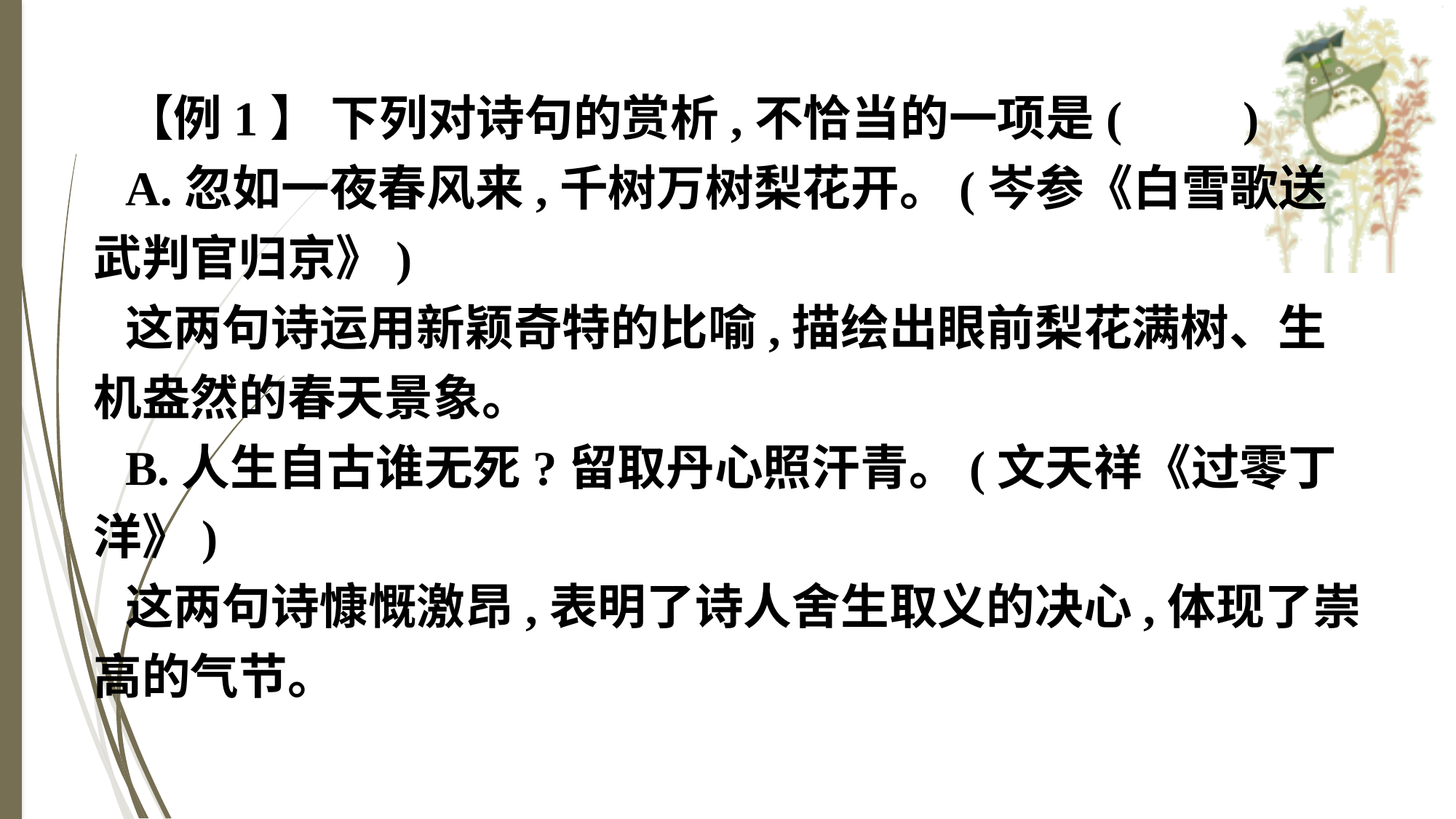

【例1】 下列对诗句的赏析,不恰当的一项是(　　)
A.忽如一夜春风来,千树万树梨花开。(岑参《白雪歌送武判官归京》)
这两句诗运用新颖奇特的比喻,描绘出眼前梨花满树、生机盎然的春天景象。
B.人生自古谁无死?留取丹心照汗青。(文天祥《过零丁洋》)
这两句诗慷慨激昂,表明了诗人舍生取义的决心,体现了崇高的气节。